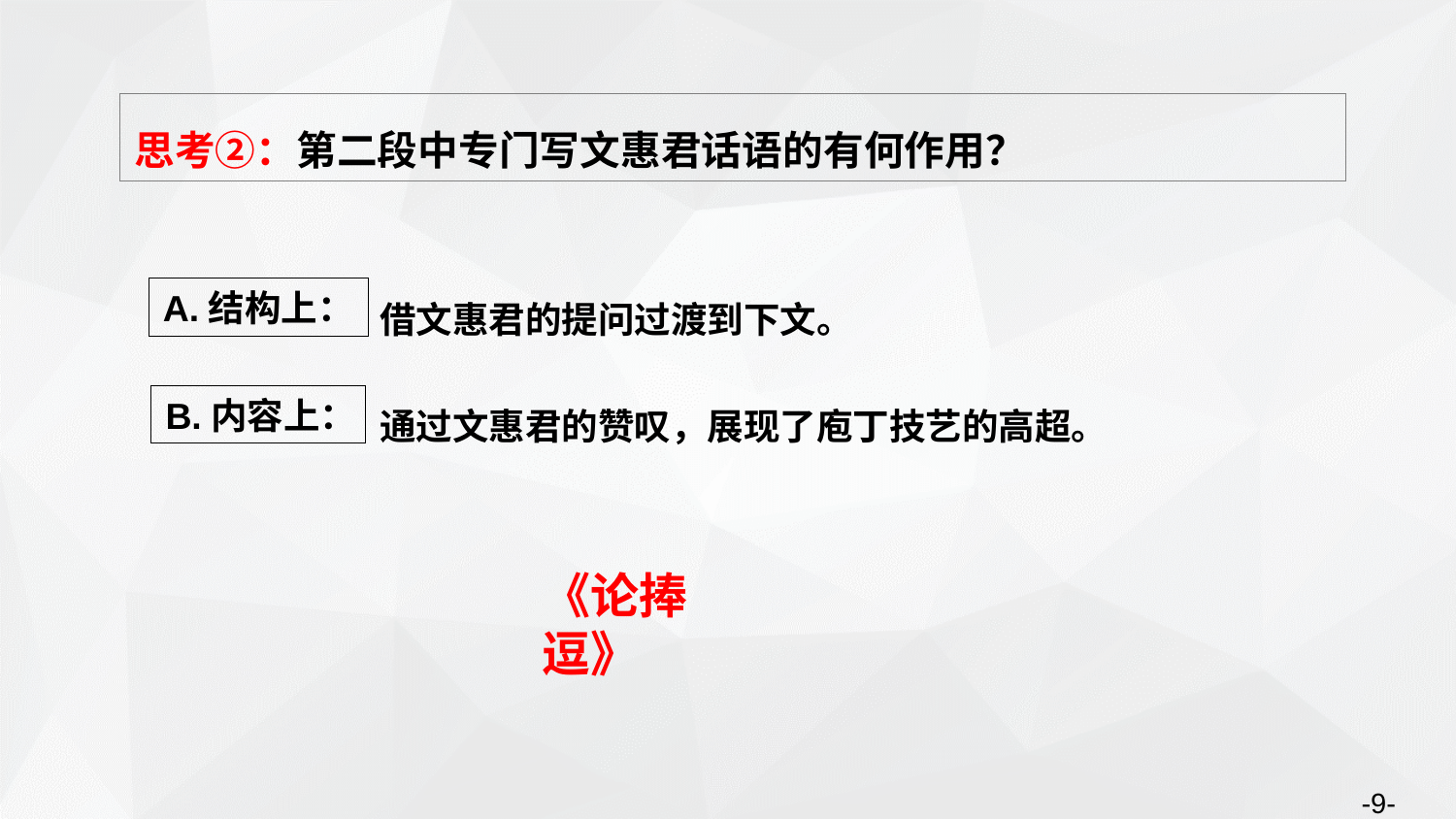

思考②：第二段中专门写文惠君话语的有何作用？
借文惠君的提问过渡到下文。
A.结构上：
通过文惠君的赞叹，展现了庖丁技艺的高超。
B.内容上：
《论捧逗》
-9-